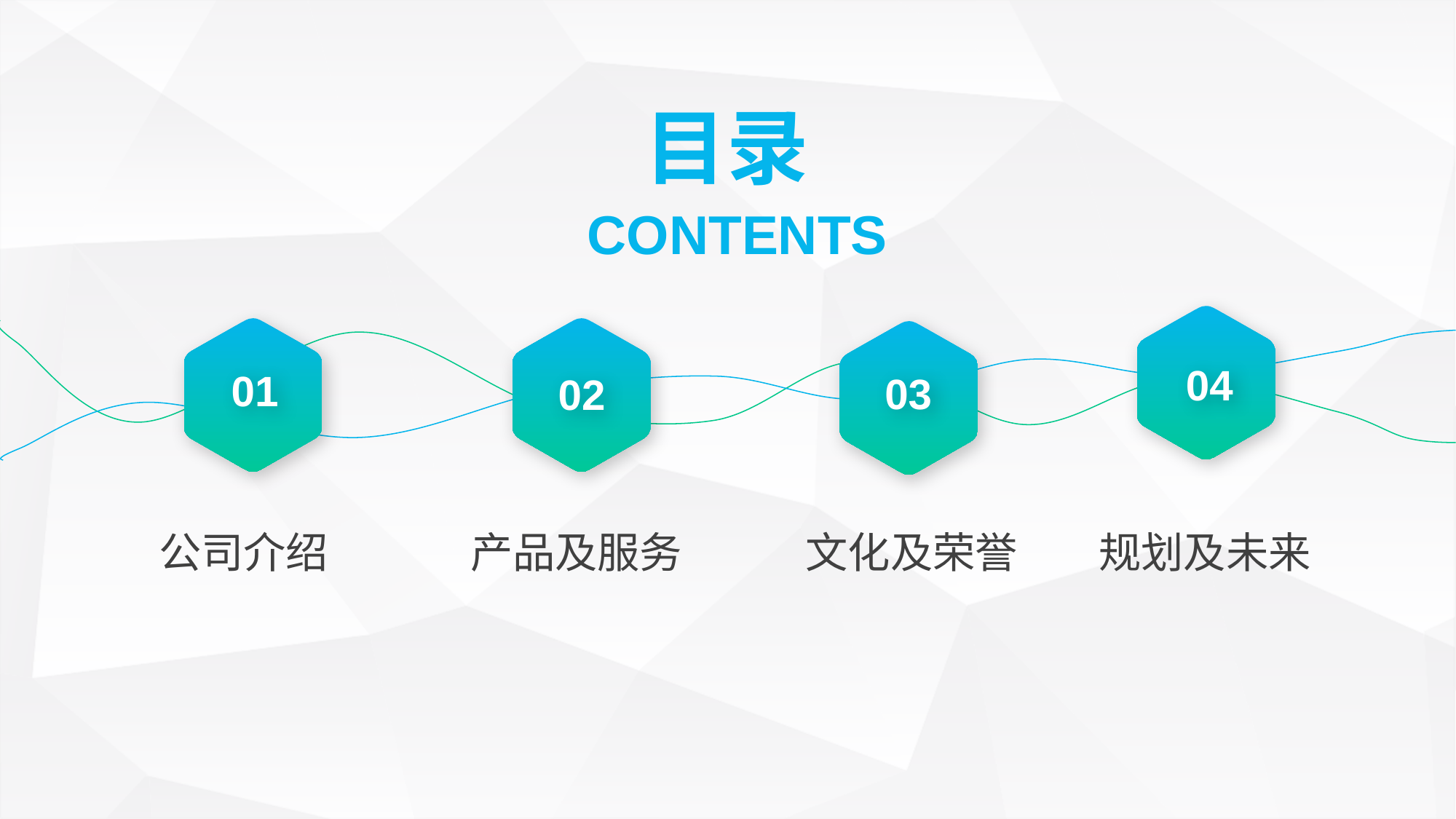

目录
CONTENTS

04

01

02

03

公司介绍
产品及服务
文化及荣誉
规划及未来